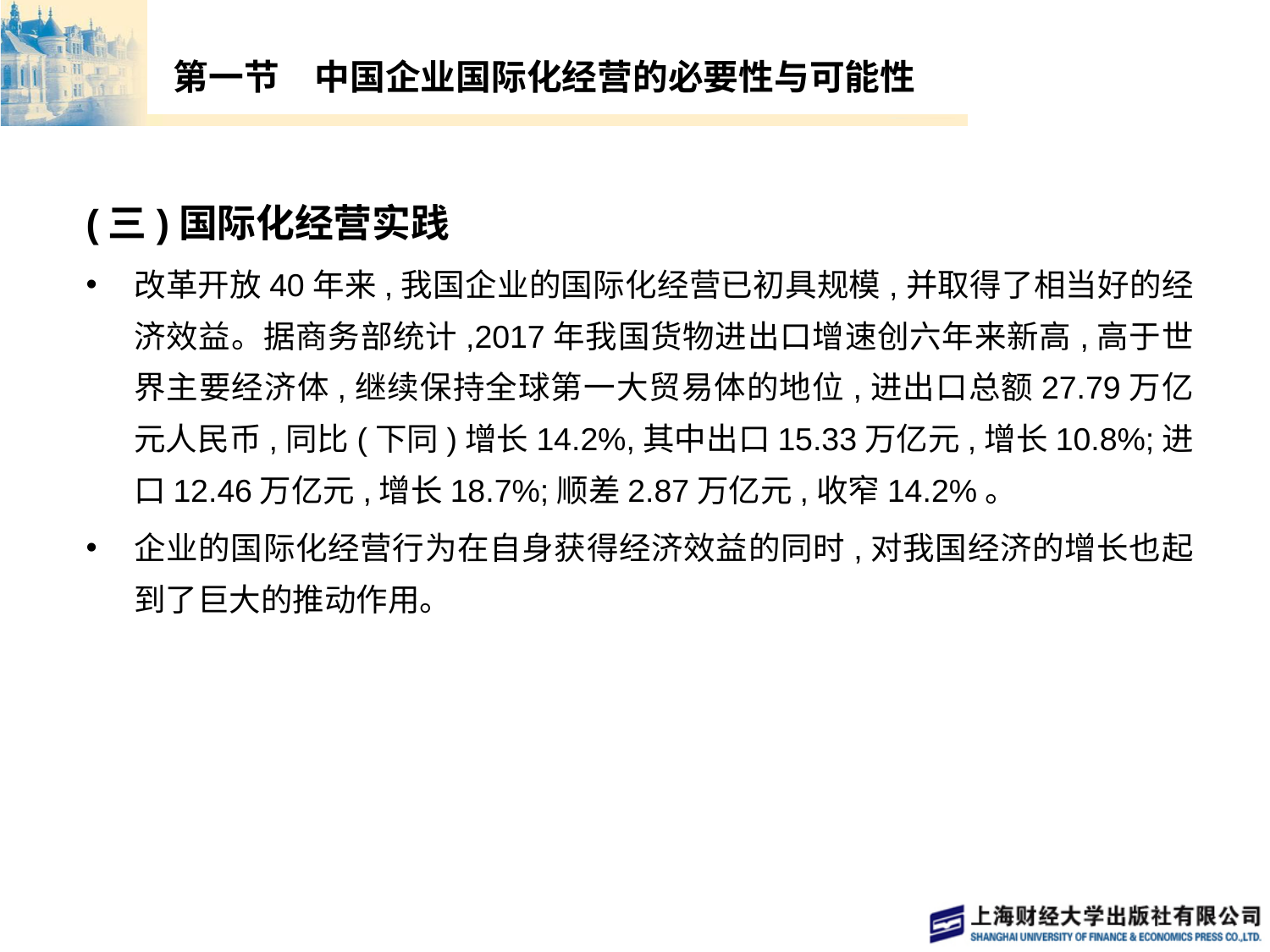

# 第一节　中国企业国际化经营的必要性与可能性
(三)国际化经营实践
改革开放40年来,我国企业的国际化经营已初具规模,并取得了相当好的经济效益。据商务部统计,2017年我国货物进出口增速创六年来新高,高于世界主要经济体,继续保持全球第一大贸易体的地位,进出口总额27.79万亿元人民币,同比(下同)增长14.2%,其中出口15.33万亿元,增长10.8%;进口12.46万亿元,增长18.7%;顺差2.87万亿元,收窄14.2%。
企业的国际化经营行为在自身获得经济效益的同时,对我国经济的增长也起到了巨大的推动作用。